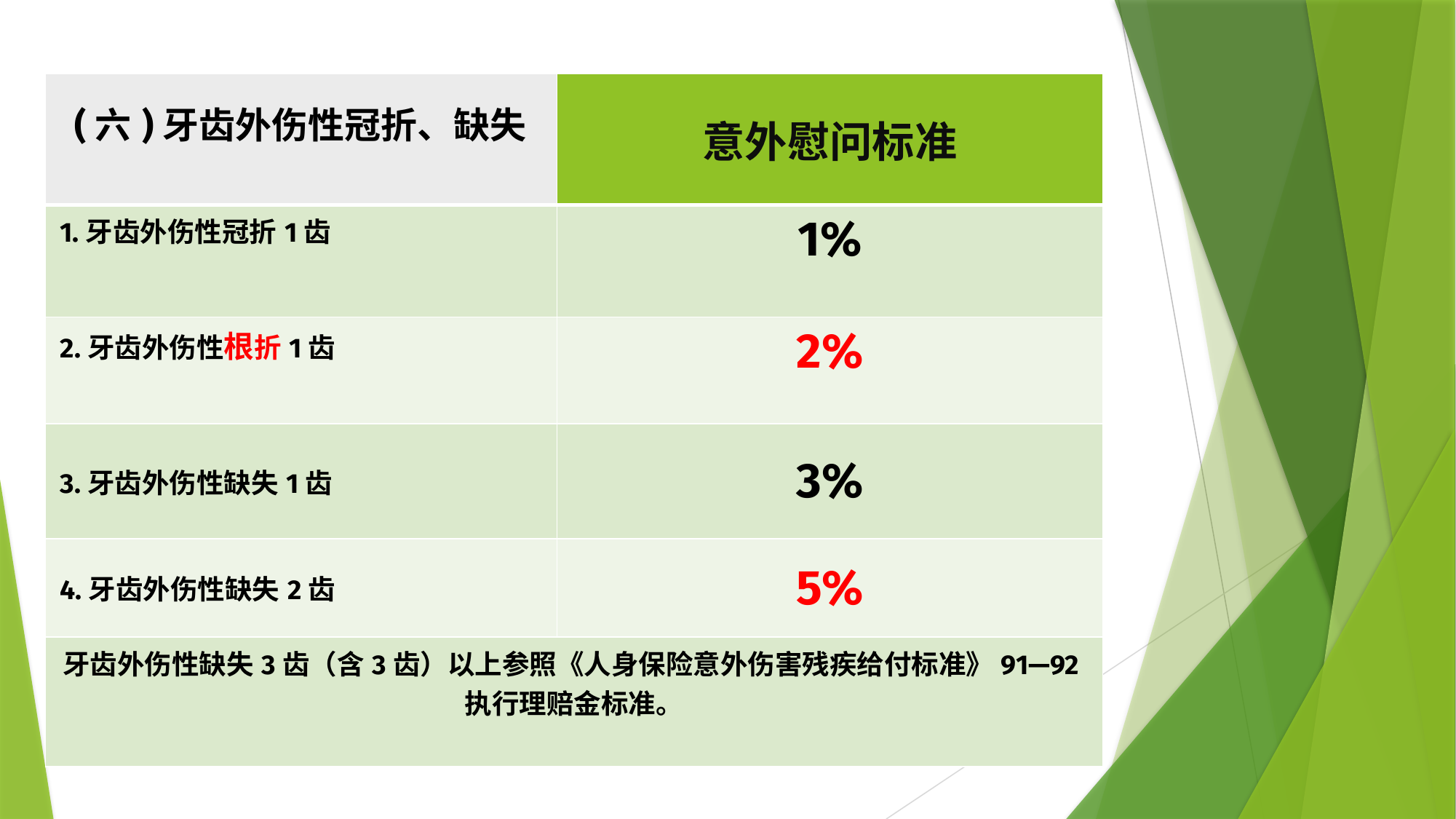

| (六)牙齿外伤性冠折、缺失 | 意外慰问标准 |
| --- | --- |
| 1.牙齿外伤性冠折1齿 | 1% |
| 2.牙齿外伤性根折1齿 | 2% |
| 3.牙齿外伤性缺失1齿 | 3% |
| 4.牙齿外伤性缺失2齿 | 5% |
| 牙齿外伤性缺失3齿（含3齿）以上参照《人身保险意外伤害残疾给付标准》91—92执行理赔金标准。 |  |